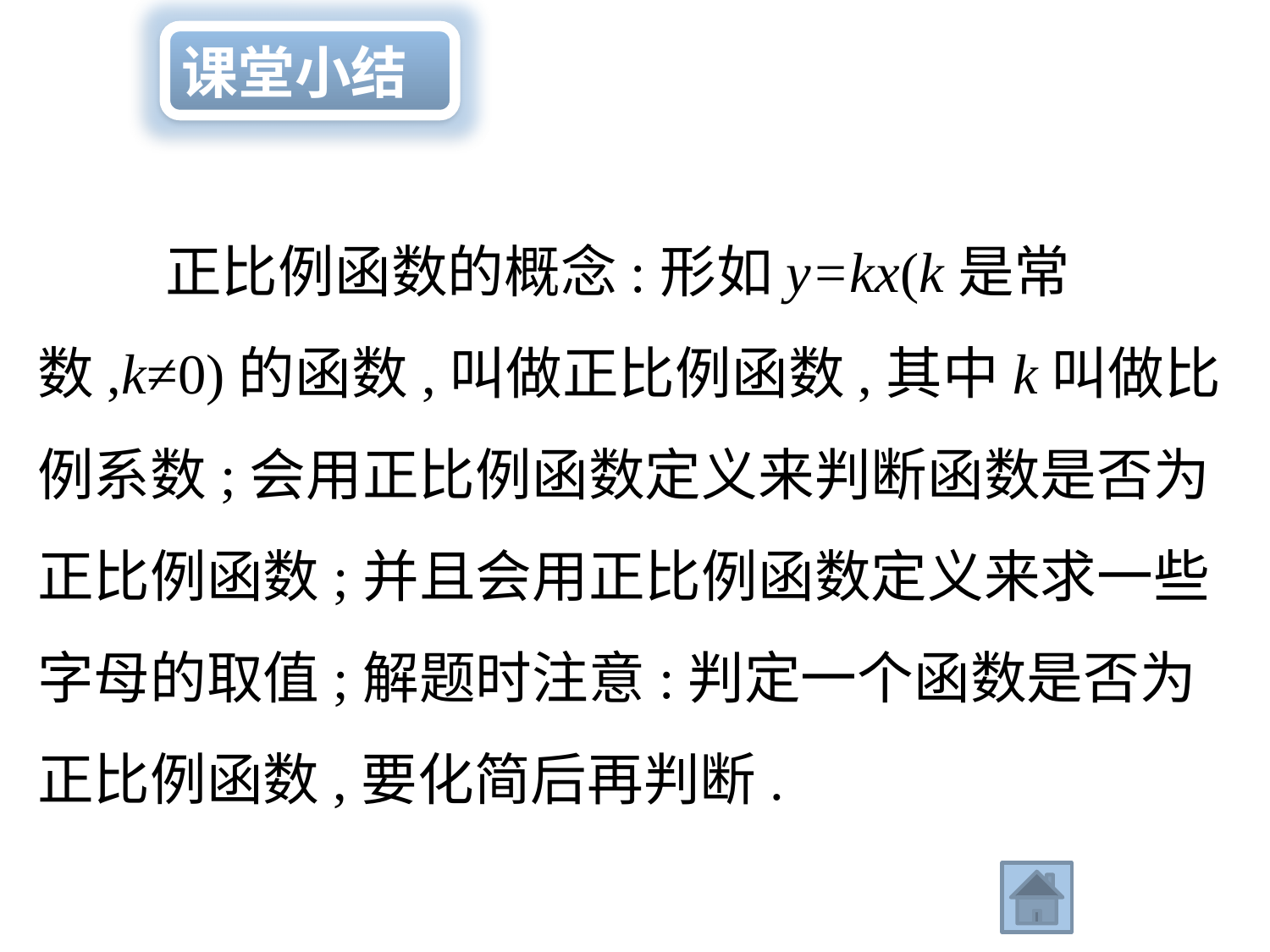

课堂小结
         正比例函数的概念:形如y=kx(k是常数,k≠0)的函数,叫做正比例函数,其中k叫做比例系数;会用正比例函数定义来判断函数是否为正比例函数;并且会用正比例函数定义来求一些字母的取值;解题时注意:判定一个函数是否为正比例函数,要化简后再判断.